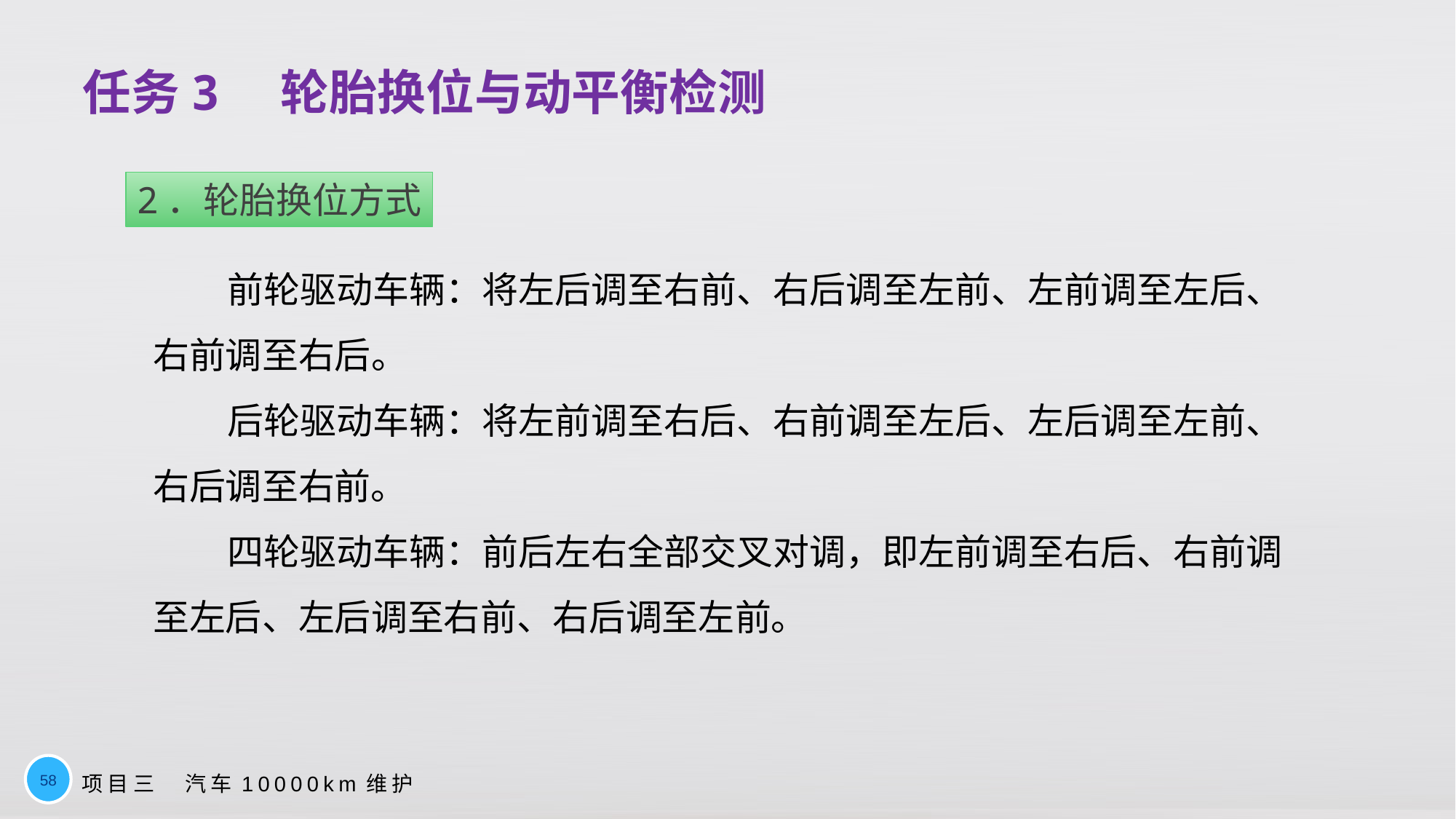

# 任务3　轮胎换位与动平衡检测
2．轮胎换位方式
前轮驱动车辆：将左后调至右前、右后调至左前、左前调至左后、右前调至右后。
后轮驱动车辆：将左前调至右后、右前调至左后、左后调至左前、右后调至右前。
四轮驱动车辆：前后左右全部交叉对调，即左前调至右后、右前调至左后、左后调至右前、右后调至左前。
58